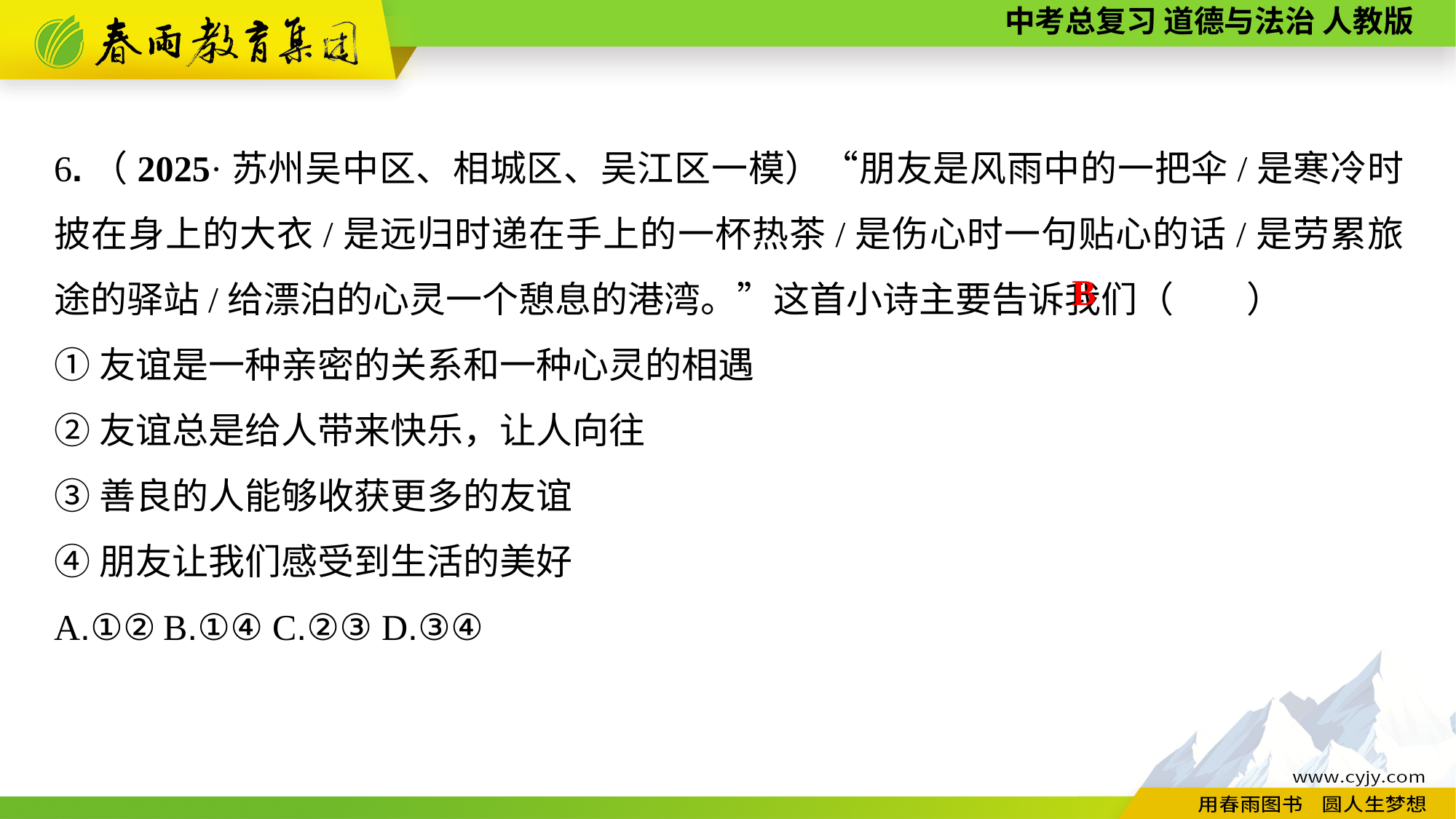

6.（2025·苏州吴中区、相城区、吴江区一模）“朋友是风雨中的一把伞/是寒冷时披在身上的大衣/是远归时递在手上的一杯热茶/是伤心时一句贴心的话/是劳累旅途的驿站/给漂泊的心灵一个憩息的港湾。”这首小诗主要告诉我们（　　）
①友谊是一种亲密的关系和一种心灵的相遇
②友谊总是给人带来快乐，让人向往
③善良的人能够收获更多的友谊
④朋友让我们感受到生活的美好
A.①②	B.①④	C.②③	D.③④
B